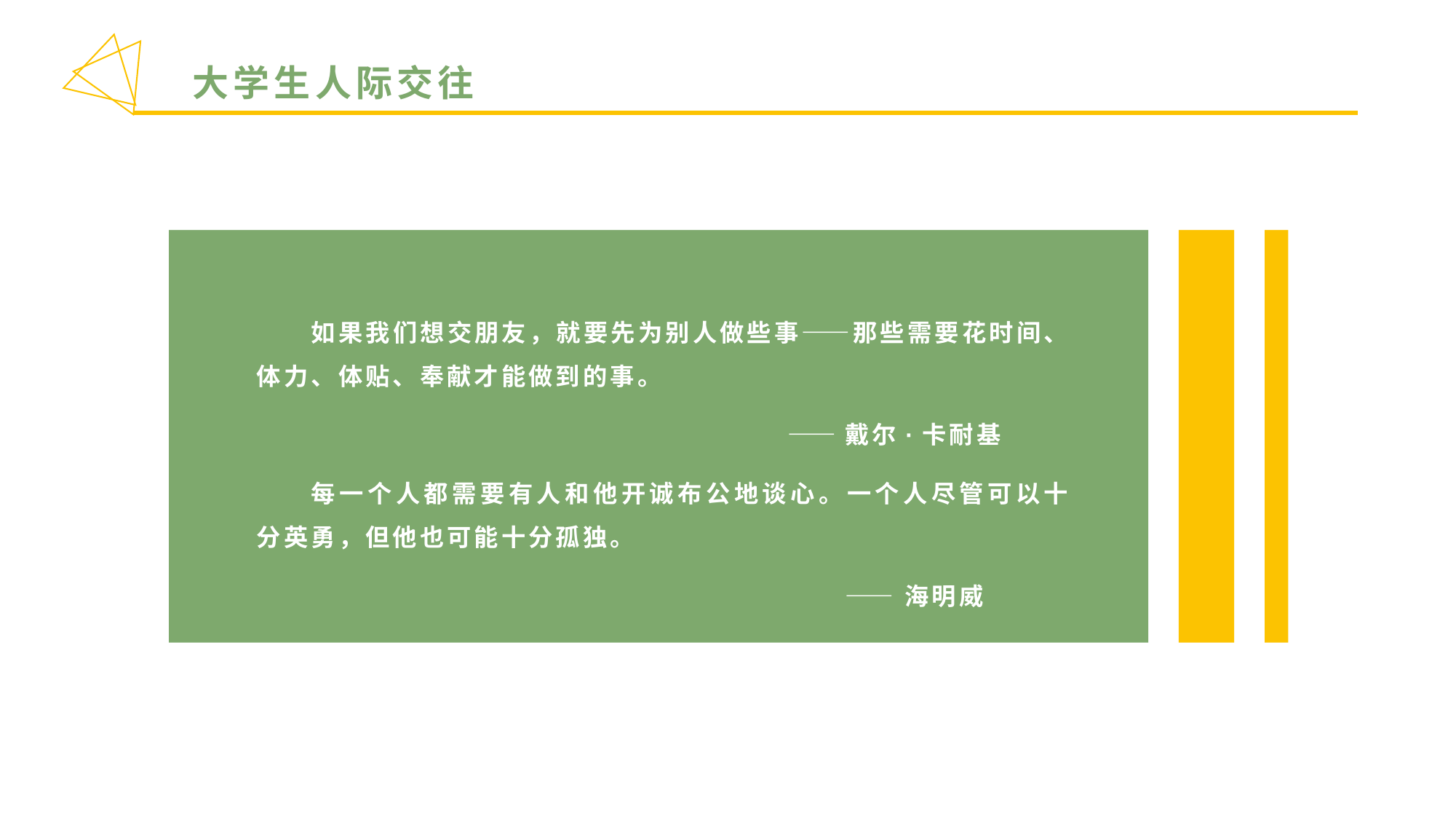

大学生人际交往

如果我们想交朋友，就要先为别人做些事——那些需要花时间、体力、体贴、奉献才能做到的事。
                                                        ——戴尔·卡耐基
每一个人都需要有人和他开诚布公地谈心。一个人尽管可以十分英勇，但他也可能十分孤独。
                                                               ——海明威